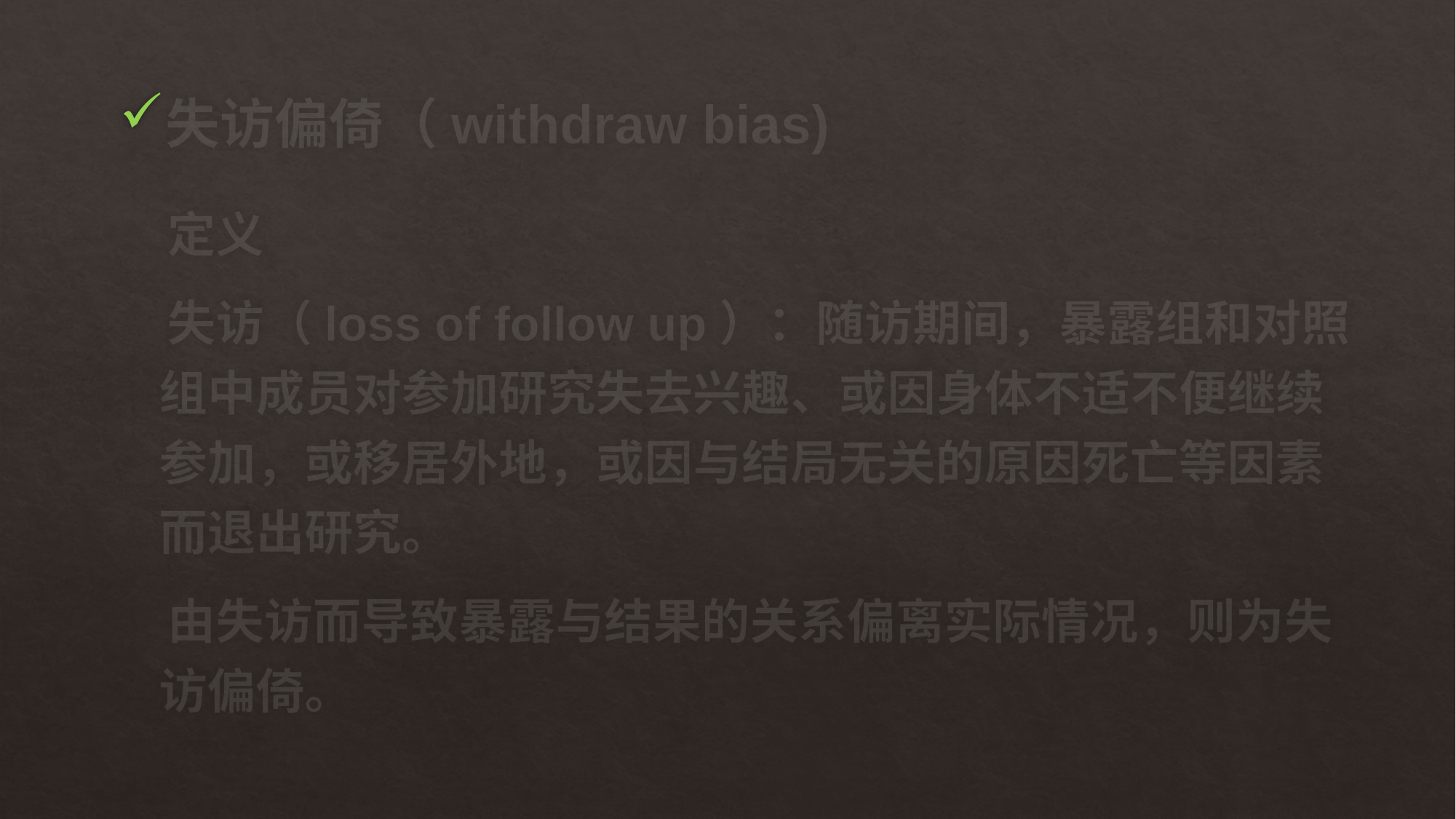

# 失访偏倚（withdraw bias)
   定义
   失访（loss of follow up）：随访期间，暴露组和对照组中成员对参加研究失去兴趣、或因身体不适不便继续参加，或移居外地，或因与结局无关的原因死亡等因素而退出研究。
   由失访而导致暴露与结果的关系偏离实际情况，则为失访偏倚。